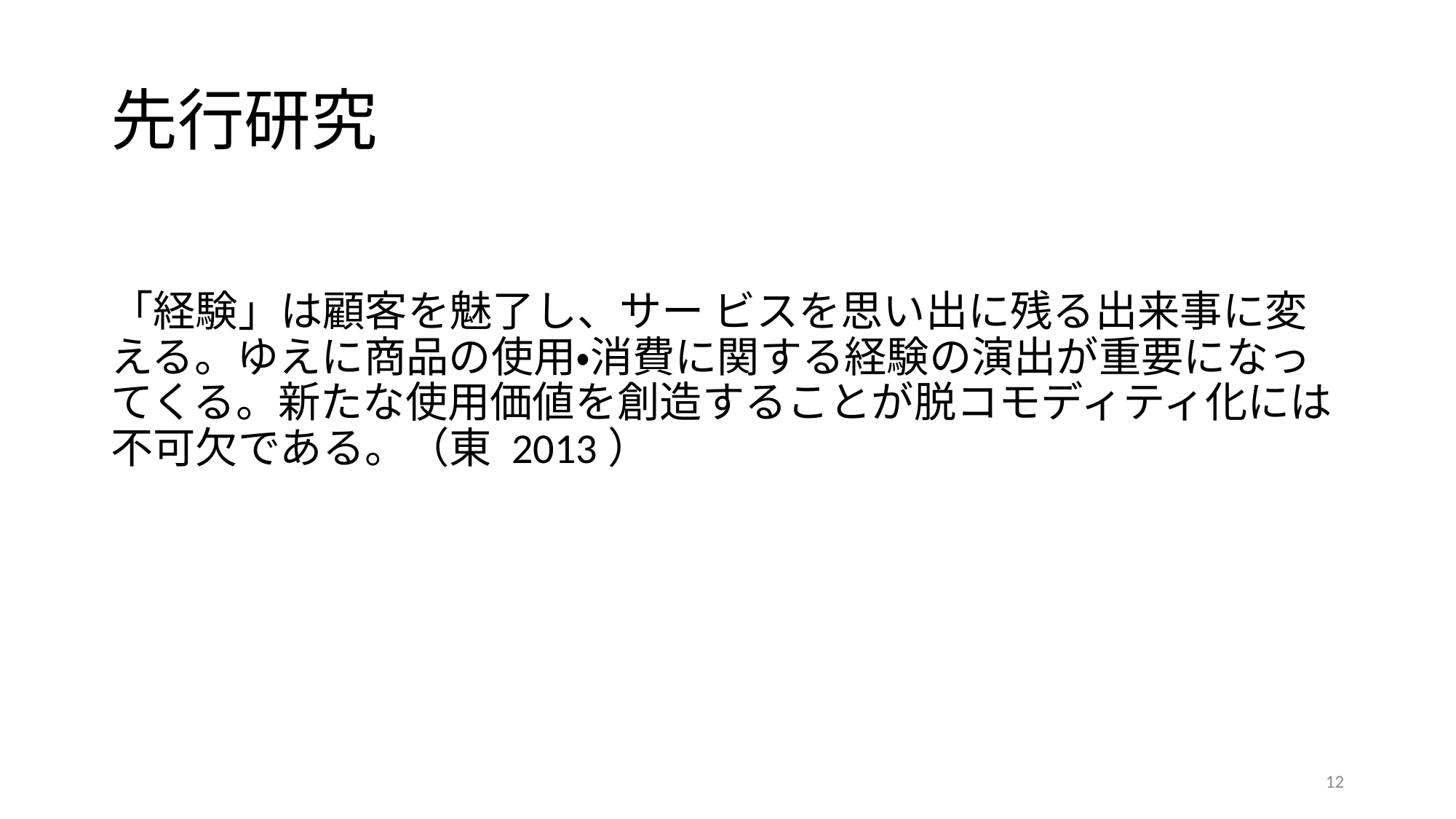

# 先行研究

「経験」は顧客を魅了し、サー ビスを思い出に残る出来事に変える。ゆえに商品の使用・消費に関する経験の演出が重要になってくる。新たな使用価値を創造することが脱コモディティ化には不可欠である。（東 2013）
12